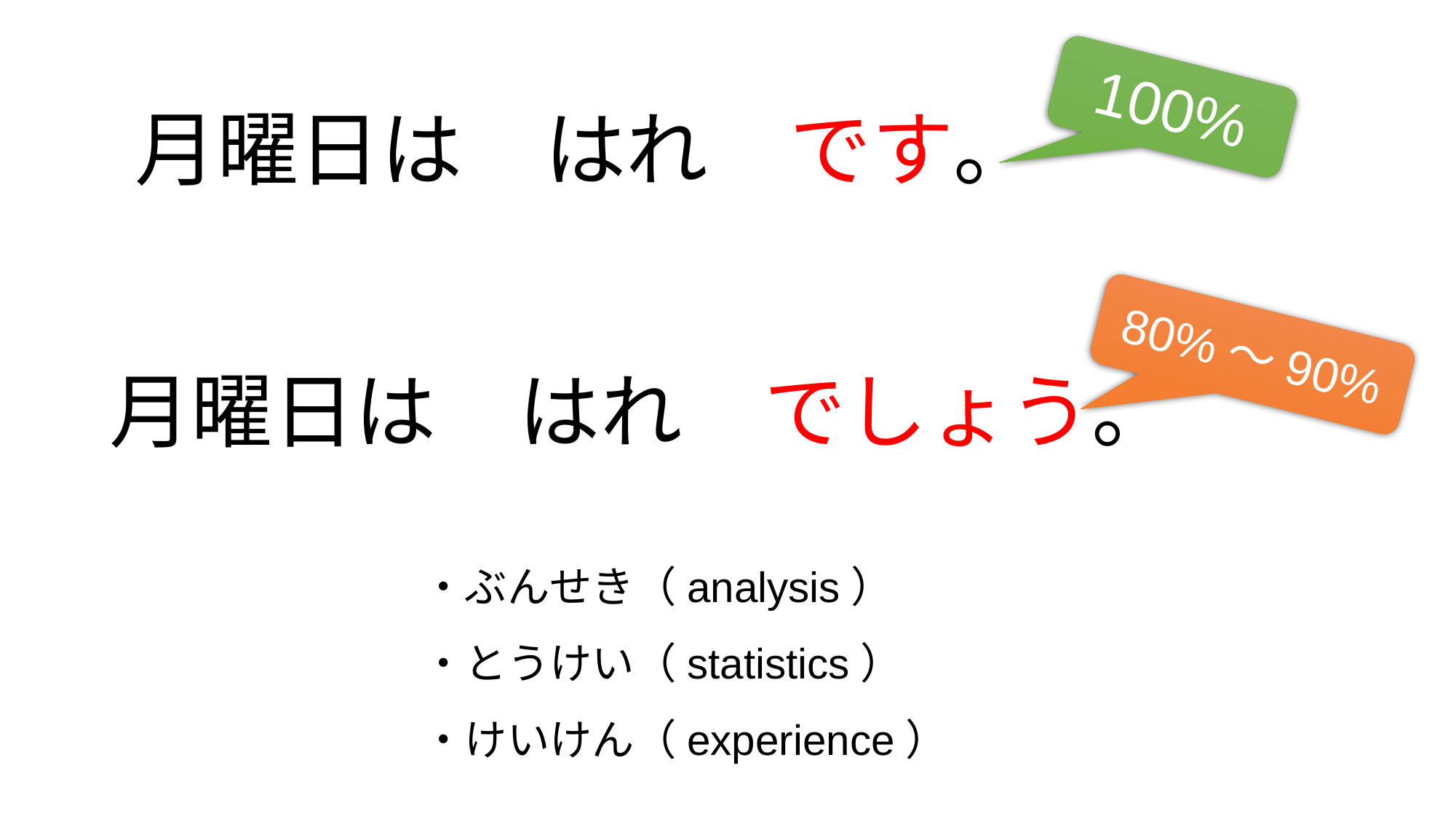

100%
月曜日は　はれ　です。
80%～90%
月曜日は　はれ　でしょう。
・ぶんせき（analysis）
・とうけい（statistics）
・けいけん（experience）